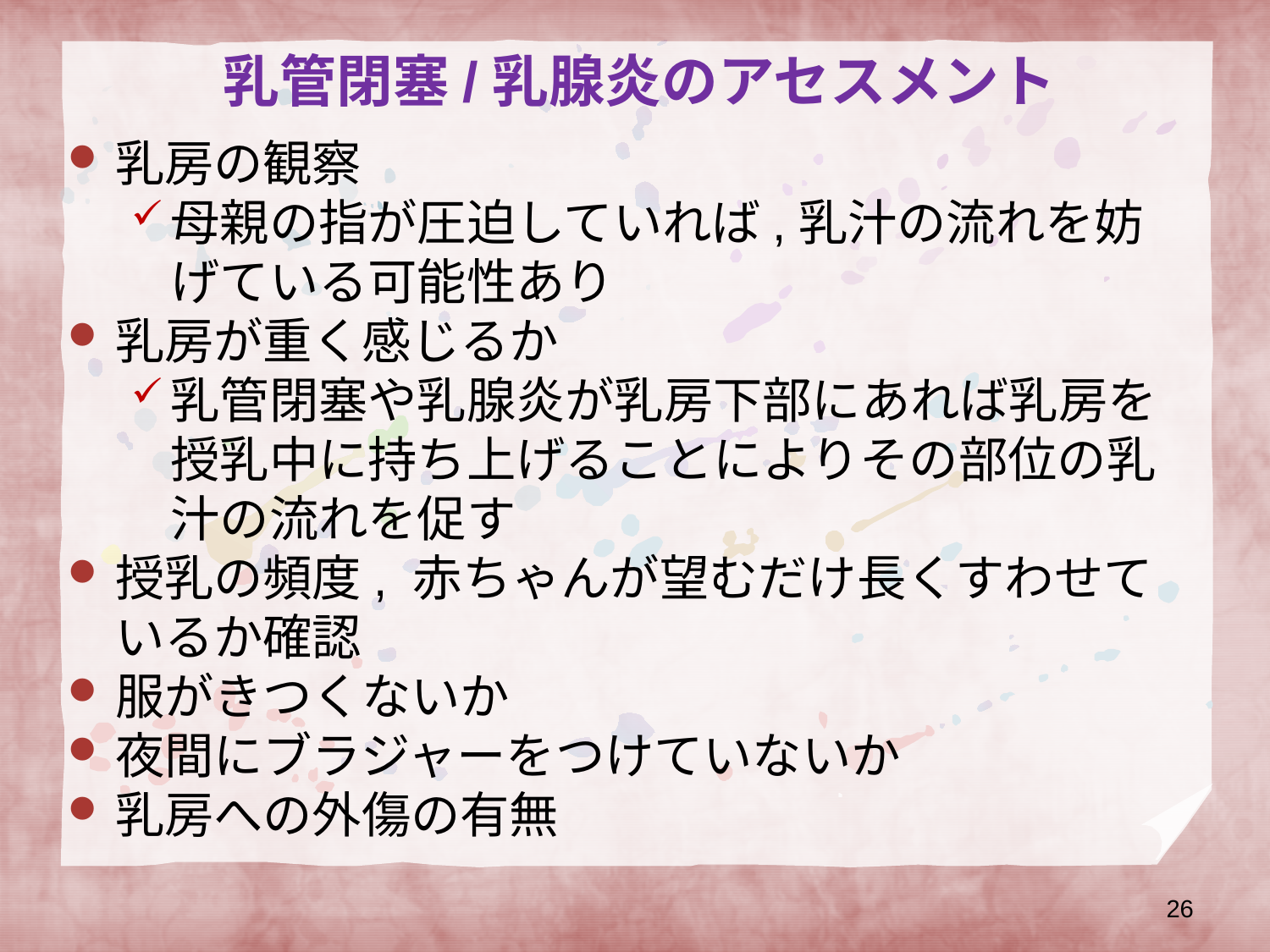

# 乳管閉塞/乳腺炎のアセスメント
乳房の観察
母親の指が圧迫していれば,乳汁の流れを妨げている可能性あり
乳房が重く感じるか
乳管閉塞や乳腺炎が乳房下部にあれば乳房を授乳中に持ち上げることによりその部位の乳汁の流れを促す
授乳の頻度, 赤ちゃんが望むだけ長くすわせているか確認
服がきつくないか
夜間にブラジャーをつけていないか
乳房への外傷の有無

26